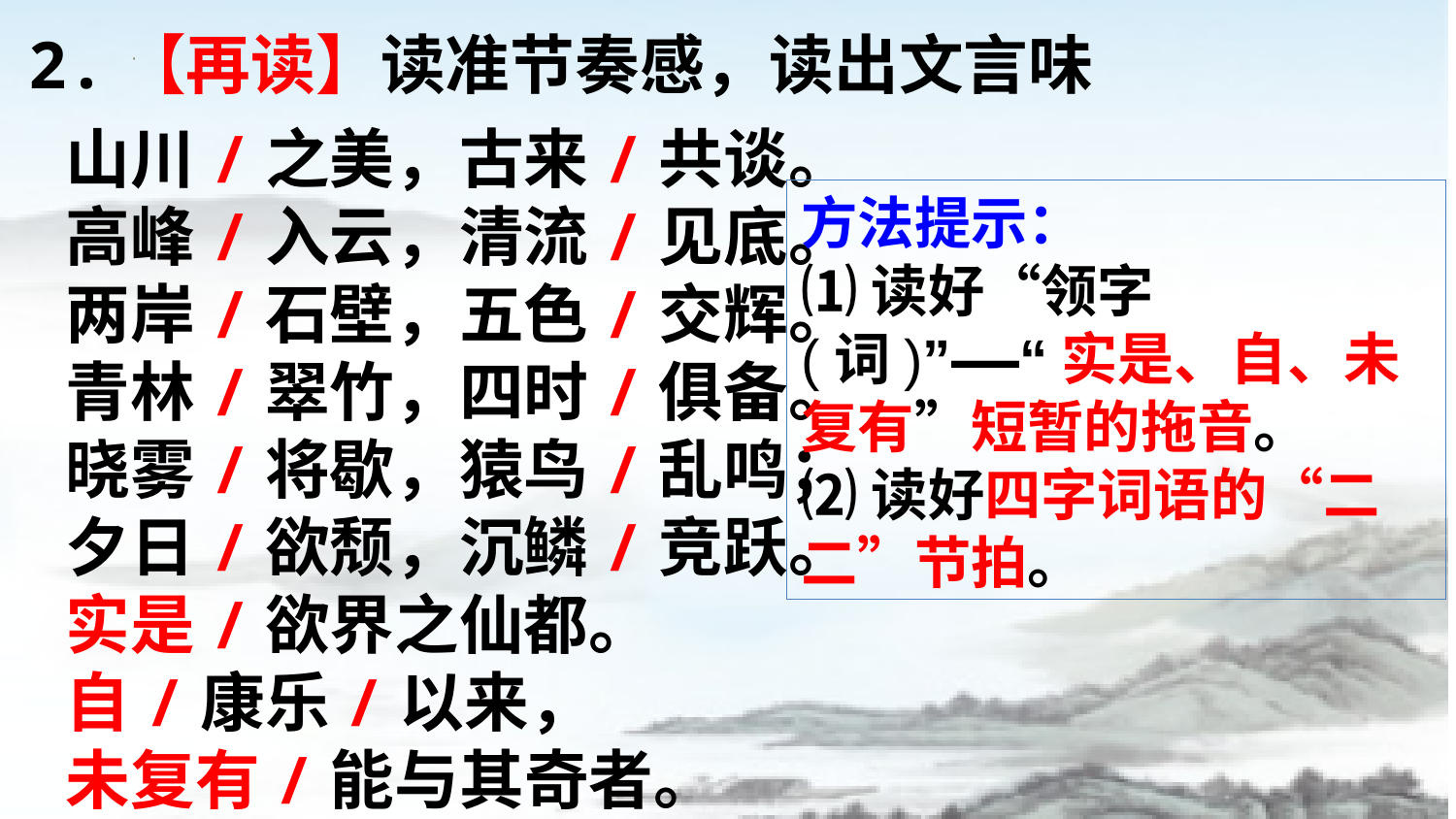

2.【再读】读准节奏感，读出文言味

山川/之美，古来/共谈。
高峰/入云，清流/见底。
两岸/石壁，五色/交辉。
青林/翠竹，四时/俱备。
晓雾/将歇，猿鸟/乱鸣；
夕日/欲颓，沉鳞/竞跃。
实是/欲界之仙都。
自/康乐/以来，
未复有/能与其奇者。
方法提示：
⑴读好“领字(词)”——“实是、自、未复有”短暂的拖音。
⑵读好四字词语的“二二”节拍。